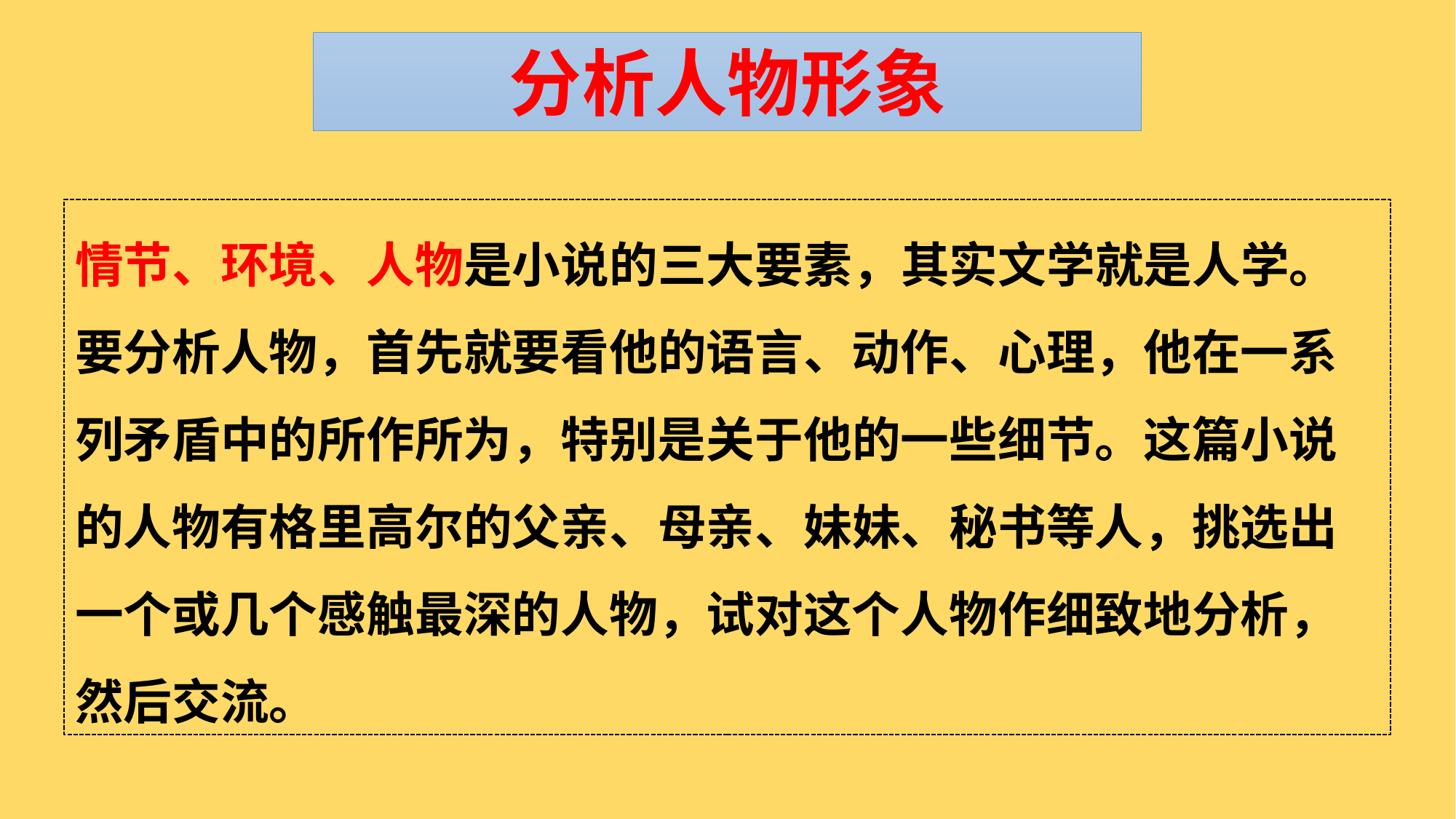

分析人物形象
情节、环境、人物是小说的三大要素，其实文学就是人学。要分析人物，首先就要看他的语言、动作、心理，他在一系列矛盾中的所作所为，特别是关于他的一些细节。这篇小说的人物有格里高尔的父亲、母亲、妹妹、秘书等人，挑选出一个或几个感触最深的人物，试对这个人物作细致地分析，然后交流。